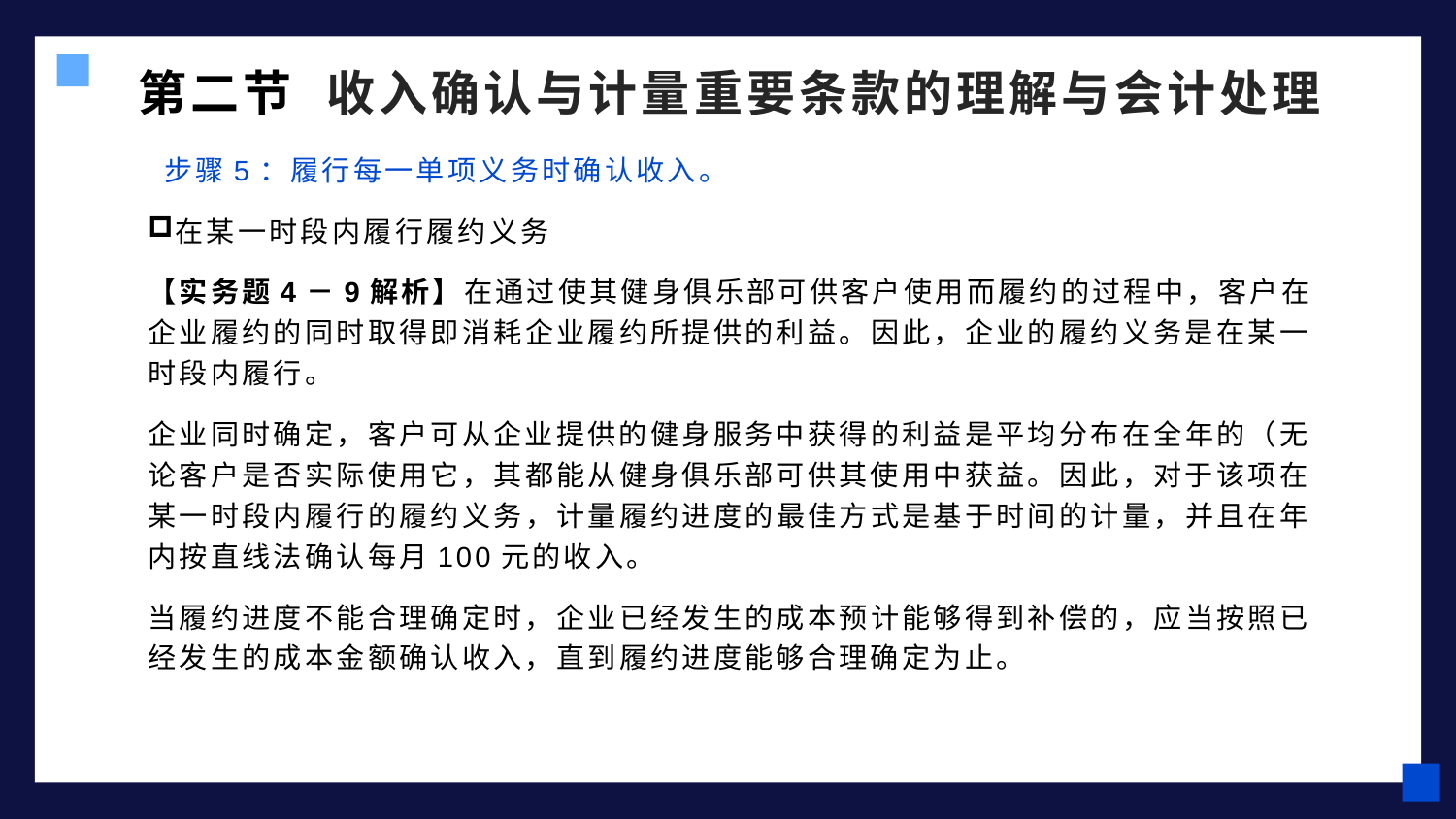

第二节  收入确认与计量重要条款的理解与会计处理
 步骤5：履行每一单项义务时确认收入。
在某一时段内履行履约义务
【实务题4－9解析】在通过使其健身俱乐部可供客户使用而履约的过程中，客户在企业履约的同时取得即消耗企业履约所提供的利益。因此，企业的履约义务是在某一时段内履行。
企业同时确定，客户可从企业提供的健身服务中获得的利益是平均分布在全年的（无论客户是否实际使用它，其都能从健身俱乐部可供其使用中获益。因此，对于该项在某一时段内履行的履约义务，计量履约进度的最佳方式是基于时间的计量，并且在年内按直线法确认每月100元的收入。
当履约进度不能合理确定时，企业已经发生的成本预计能够得到补偿的，应当按照已经发生的成本金额确认收入，直到履约进度能够合理确定为止。